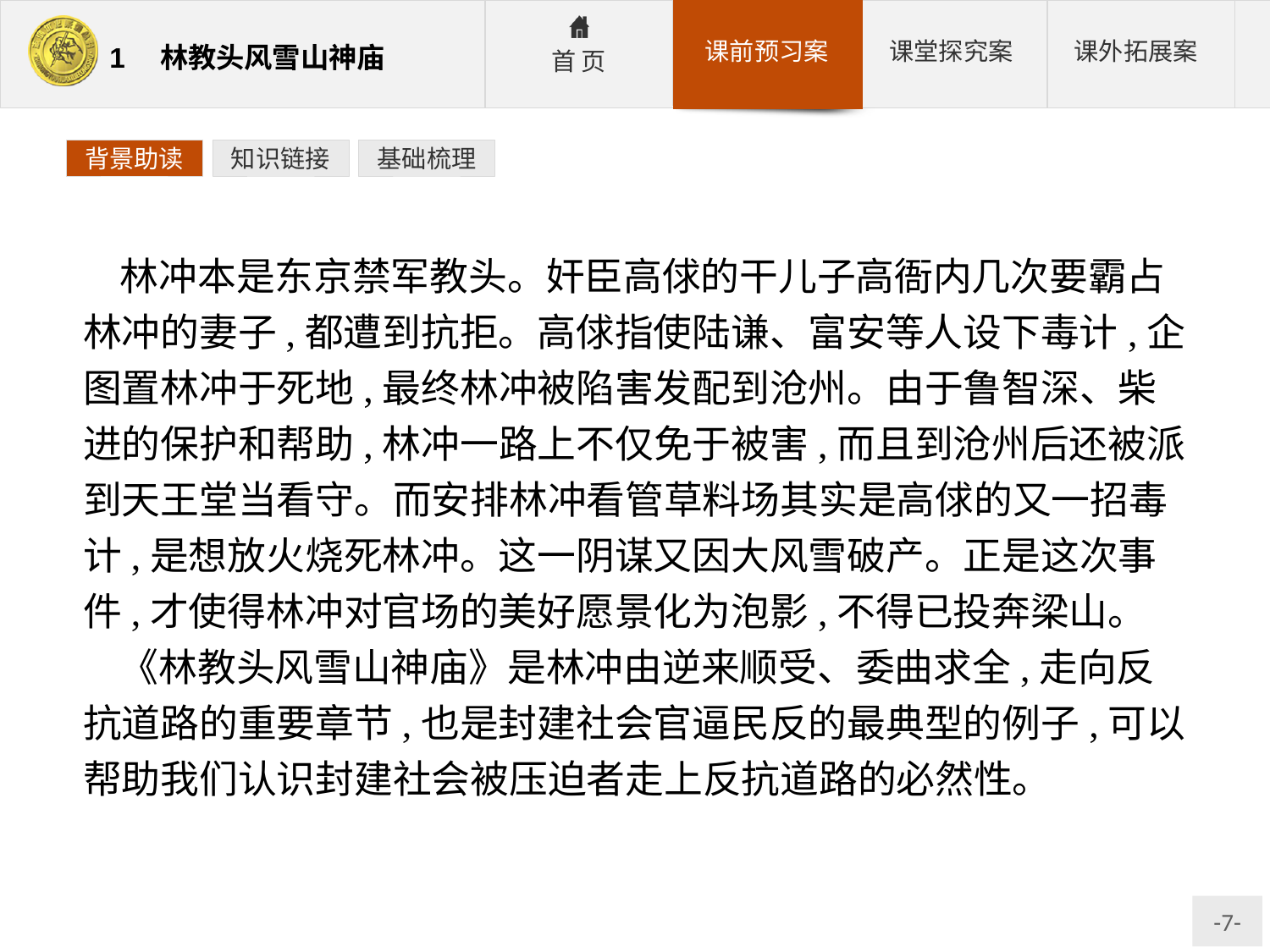

背景助读
知识链接
基础梳理
林冲本是东京禁军教头。奸臣高俅的干儿子高衙内几次要霸占林冲的妻子,都遭到抗拒。高俅指使陆谦、富安等人设下毒计,企图置林冲于死地,最终林冲被陷害发配到沧州。由于鲁智深、柴进的保护和帮助,林冲一路上不仅免于被害,而且到沧州后还被派到天王堂当看守。而安排林冲看管草料场其实是高俅的又一招毒计,是想放火烧死林冲。这一阴谋又因大风雪破产。正是这次事件,才使得林冲对官场的美好愿景化为泡影,不得已投奔梁山。
《林教头风雪山神庙》是林冲由逆来顺受、委曲求全,走向反抗道路的重要章节,也是封建社会官逼民反的最典型的例子,可以帮助我们认识封建社会被压迫者走上反抗道路的必然性。